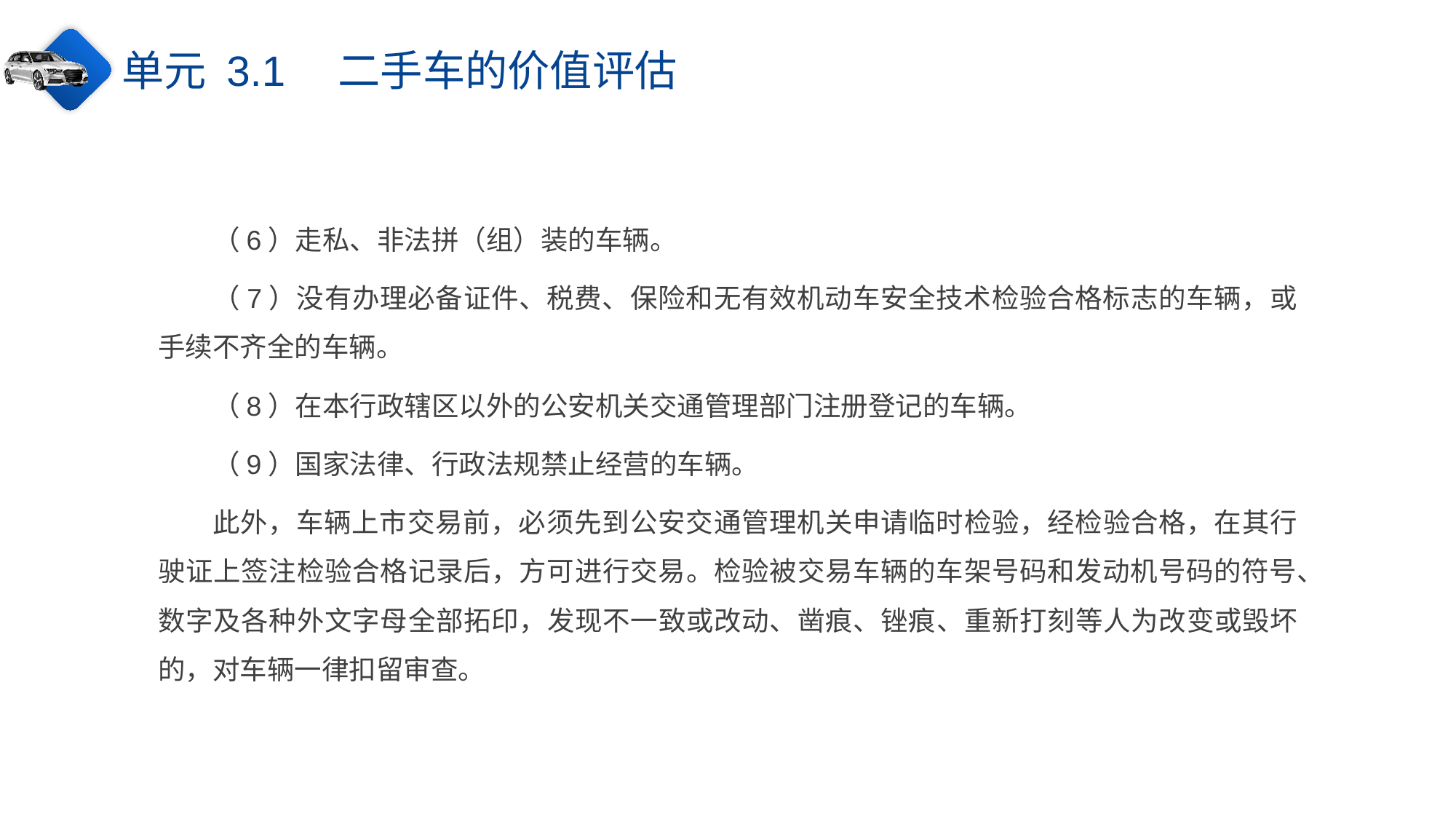

单元 3.1　二手车的价值评估
（6）走私、非法拼（组）装的车辆。
（7）没有办理必备证件、税费、保险和无有效机动车安全技术检验合格标志的车辆，或手续不齐全的车辆。
（8）在本行政辖区以外的公安机关交通管理部门注册登记的车辆。
（9）国家法律、行政法规禁止经营的车辆。
此外，车辆上市交易前，必须先到公安交通管理机关申请临时检验，经检验合格，在其行驶证上签注检验合格记录后，方可进行交易。检验被交易车辆的车架号码和发动机号码的符号、数字及各种外文字母全部拓印，发现不一致或改动、凿痕、锉痕、重新打刻等人为改变或毁坏的，对车辆一律扣留审查。